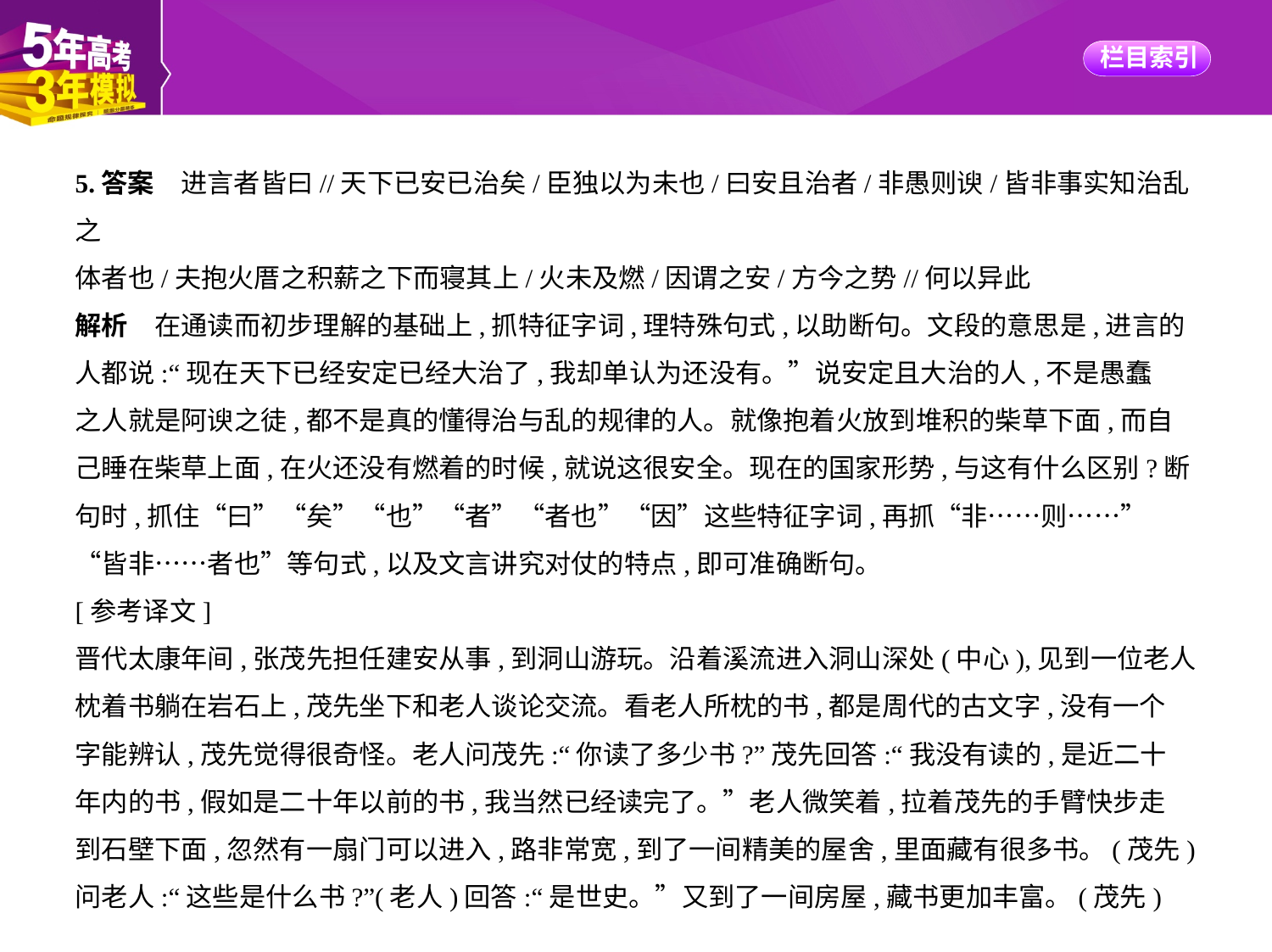

5.答案　进言者皆曰//天下已安已治矣/臣独以为未也/曰安且治者/非愚则谀/皆非事实知治乱之
体者也/夫抱火厝之积薪之下而寝其上/火未及燃/因谓之安/方今之势//何以异此
解析　在通读而初步理解的基础上,抓特征字词,理特殊句式,以助断句。文段的意思是,进言的
人都说:“现在天下已经安定已经大治了,我却单认为还没有。”说安定且大治的人,不是愚蠢
之人就是阿谀之徒,都不是真的懂得治与乱的规律的人。就像抱着火放到堆积的柴草下面,而自
己睡在柴草上面,在火还没有燃着的时候,就说这很安全。现在的国家形势,与这有什么区别?断
句时,抓住“曰”“矣”“也”“者”“者也”“因”这些特征字词,再抓“非……则……”
“皆非……者也”等句式,以及文言讲究对仗的特点,即可准确断句。
[参考译文]
晋代太康年间,张茂先担任建安从事,到洞山游玩。沿着溪流进入洞山深处(中心),见到一位老人
枕着书躺在岩石上,茂先坐下和老人谈论交流。看老人所枕的书,都是周代的古文字,没有一个
字能辨认,茂先觉得很奇怪。老人问茂先:“你读了多少书?”茂先回答:“我没有读的,是近二十
年内的书,假如是二十年以前的书,我当然已经读完了。”老人微笑着,拉着茂先的手臂快步走
到石壁下面,忽然有一扇门可以进入,路非常宽,到了一间精美的屋舍,里面藏有很多书。(茂先)
问老人:“这些是什么书?”(老人)回答:“是世史。”又到了一间房屋,藏书更加丰富。(茂先)